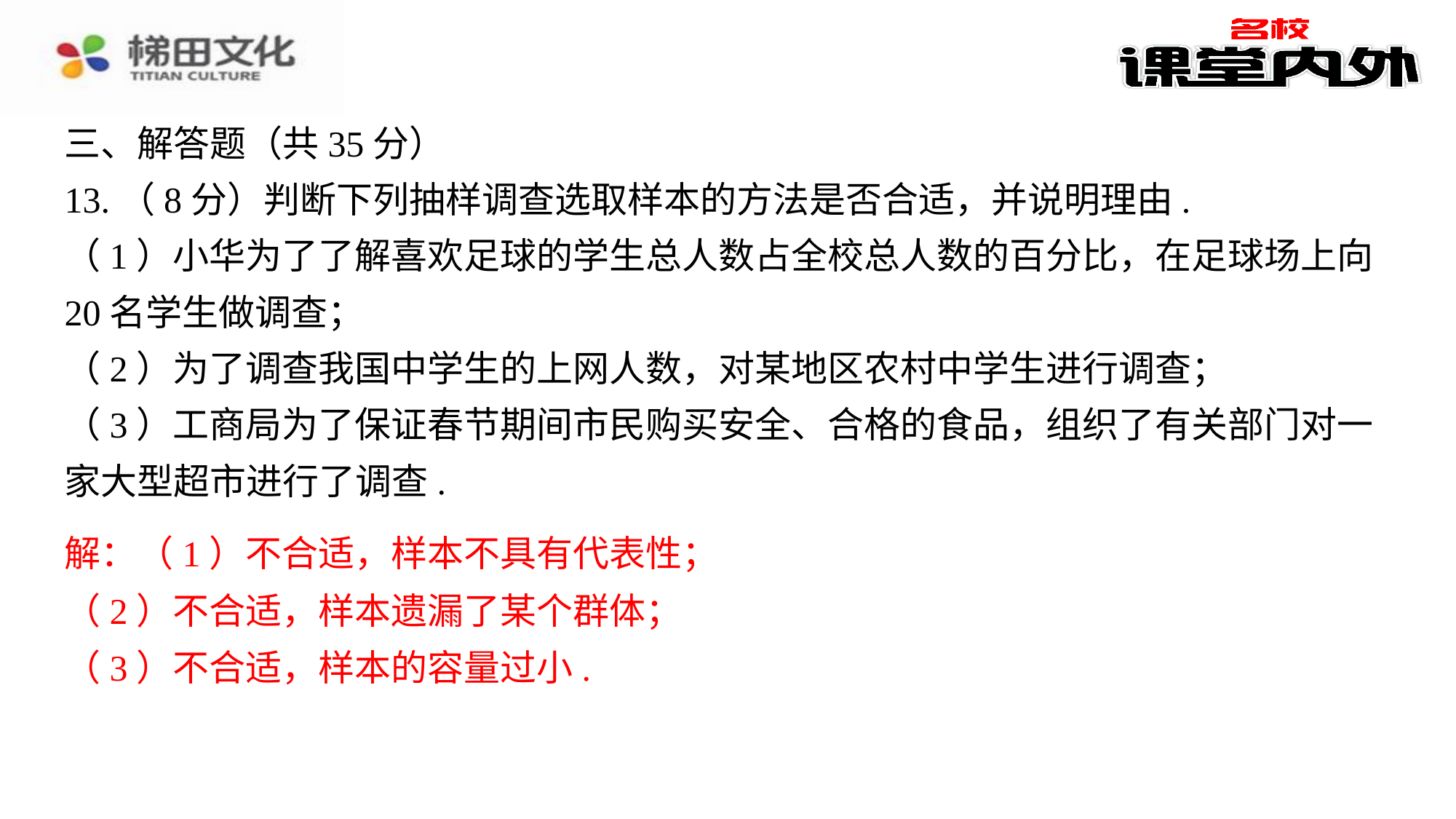

三、解答题（共35分）
13.（8分）判断下列抽样调查选取样本的方法是否合适，并说明理由.
（1）小华为了了解喜欢足球的学生总人数占全校总人数的百分比，在足球场上向20名学生做调查；
（2）为了调查我国中学生的上网人数，对某地区农村中学生进行调查；
（3）工商局为了保证春节期间市民购买安全、合格的食品，组织了有关部门对一家大型超市进行了调查.
解：（1）不合适，样本不具有代表性；⁠
（2）不合适，样本遗漏了某个群体；⁠
（3）不合适，样本的容量过小.⁠
解：（1）不合适，样本不具有代表性；
（2）不合适，样本遗漏了某个群体；
（3）不合适，样本的容量过小.